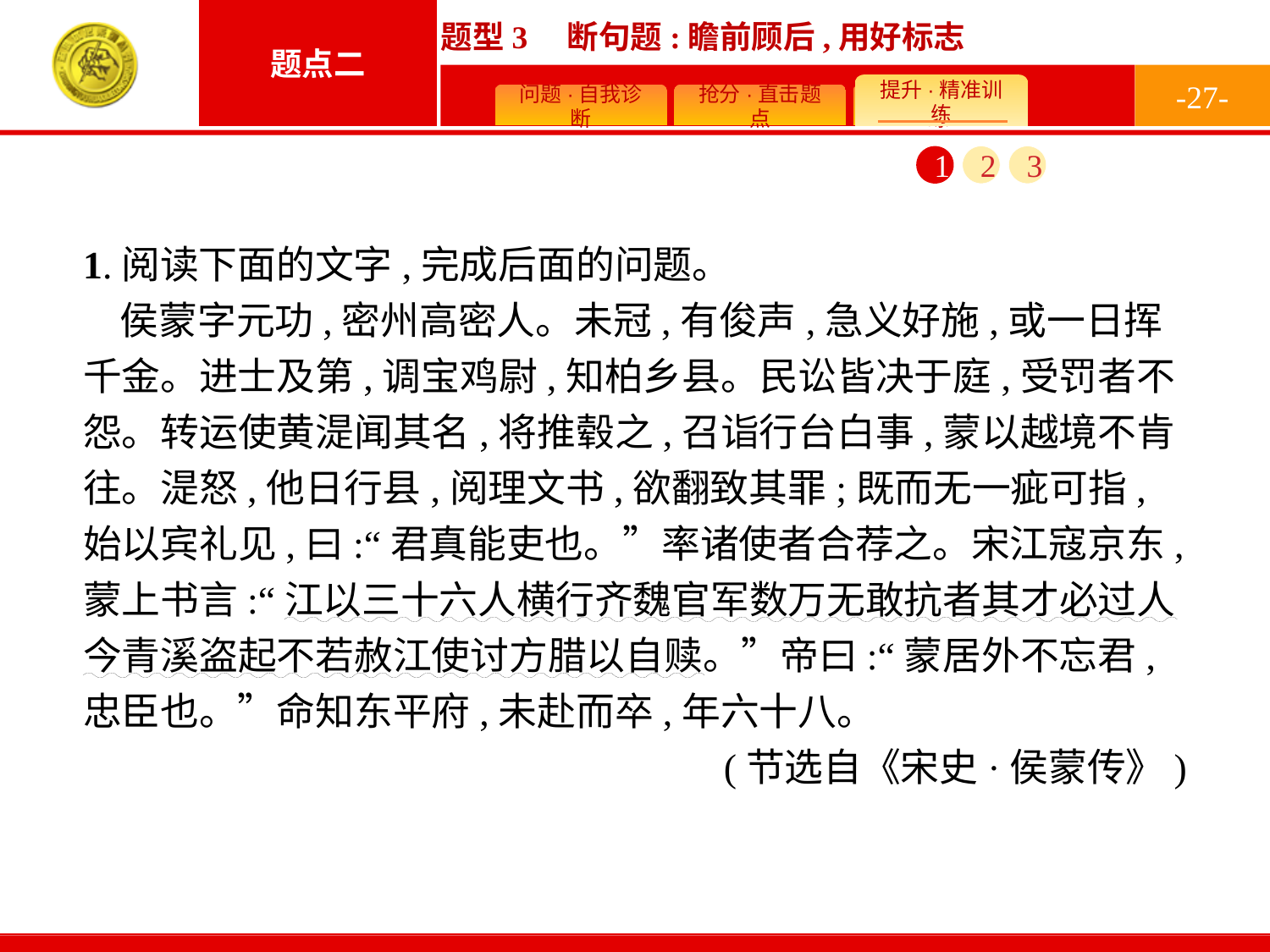

-27-
1
2
3
1.阅读下面的文字,完成后面的问题。
侯蒙字元功,密州高密人。未冠,有俊声,急义好施,或一日挥千金。进士及第,调宝鸡尉,知柏乡县。民讼皆决于庭,受罚者不怨。转运使黄湜闻其名,将推毂之,召诣行台白事,蒙以越境不肯往。湜怒,他日行县,阅理文书,欲翻致其罪;既而无一疵可指,始以宾礼见,曰:“君真能吏也。”率诸使者合荐之。宋江寇京东,蒙上书言:“江以三十六人横行齐魏官军数万无敢抗者其才必过人今青溪盗起不若赦江使讨方腊以自赎。”帝曰:“蒙居外不忘君,忠臣也。”命知东平府,未赴而卒,年六十八。
(节选自《宋史·侯蒙传》)